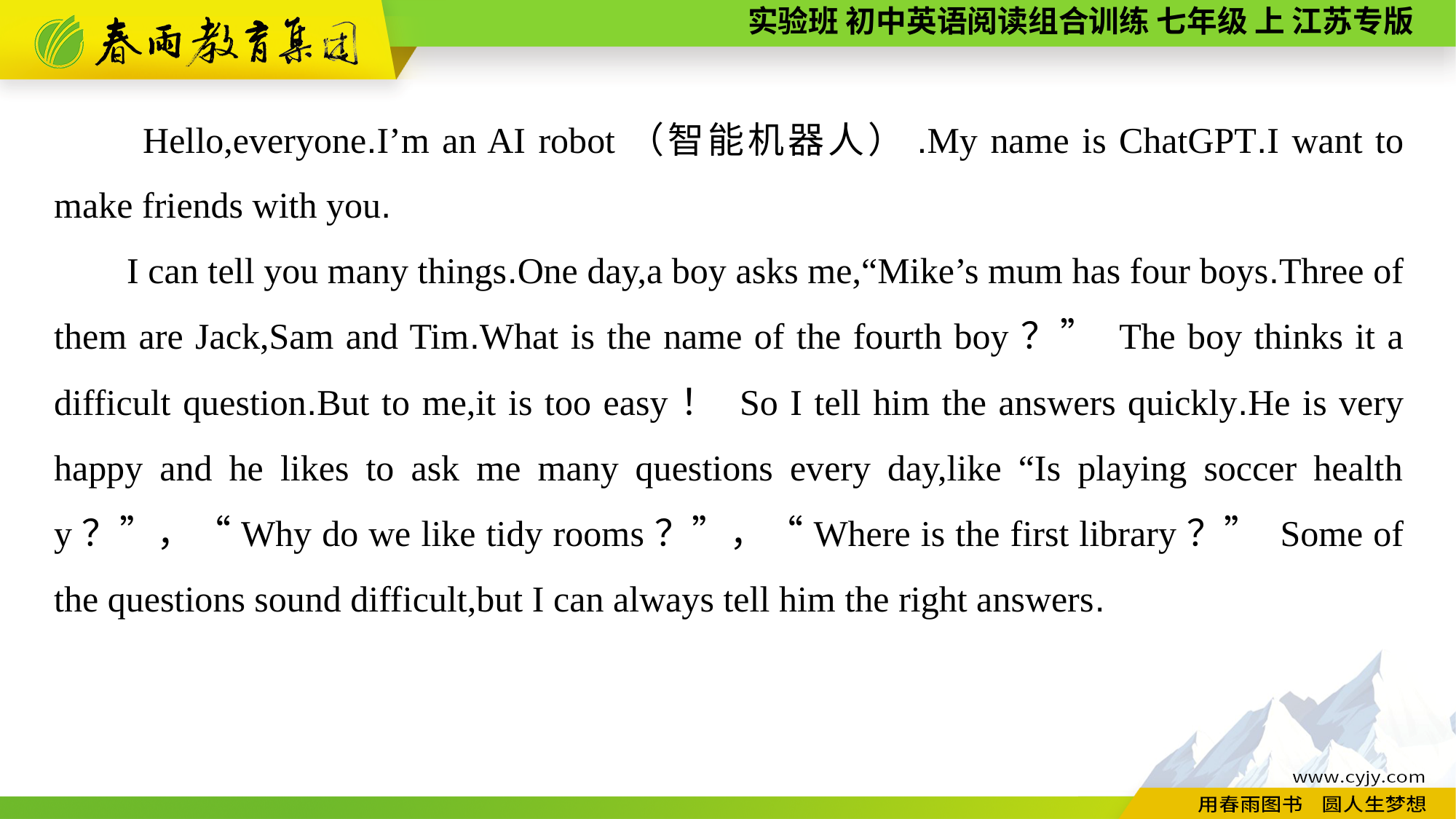

Hello,everyone.I’m an AI robot（智能机器人）.My name is ChatGPT.I want to make friends with you.
I can tell you many things.One day,a boy asks me,“Mike’s mum has four boys.Three of them are Jack,Sam and Tim.What is the name of the fourth boy？” The boy thinks it a difficult question.But to me,it is too easy！ So I tell him the answers quickly.He is very happy and he likes to ask me many questions every day,like “Is playing soccer healthy？”，“Why do we like tidy rooms？”，“Where is the first library？” Some of the questions sound difficult,but I can always tell him the right answers.